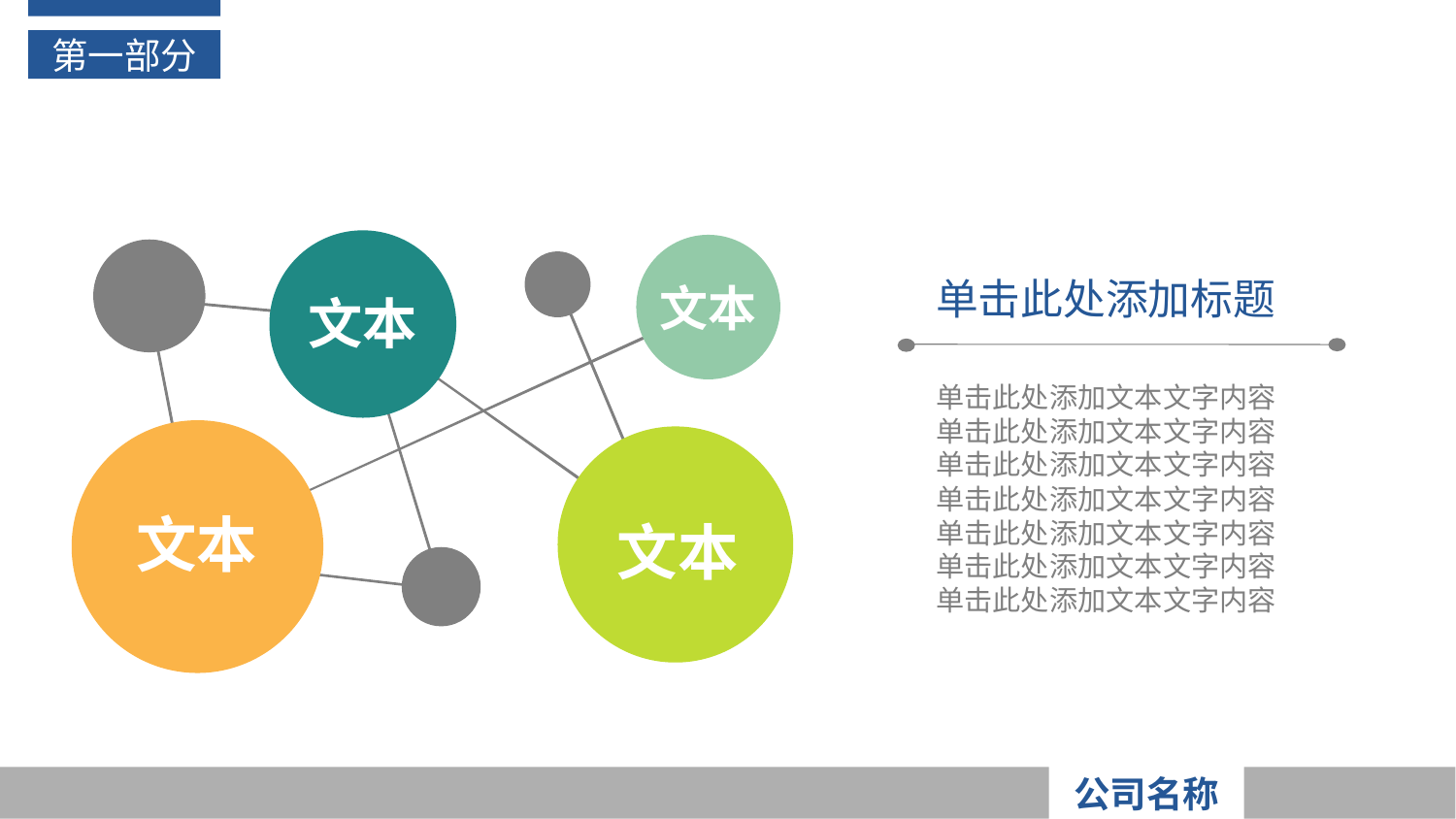

第一部分

单击此处添加标题
文本
文本

单击此处添加文本文字内容
单击此处添加文本文字内容
单击此处添加文本文字内容
单击此处添加文本文字内容
单击此处添加文本文字内容
单击此处添加文本文字内容
单击此处添加文本文字内容

文本
文本

公司名称